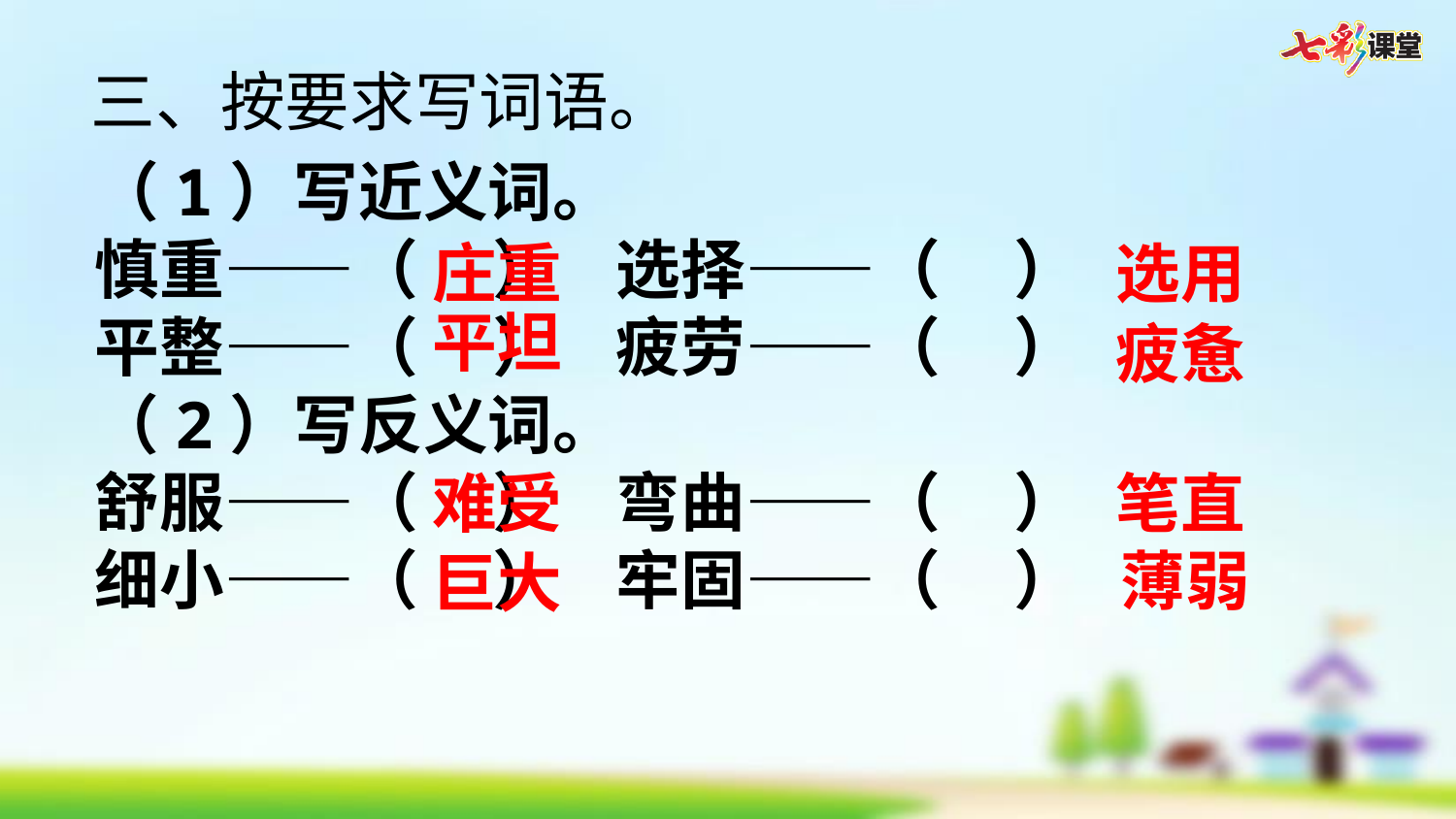

三、按要求写词语。
（1）写近义词。
慎重——（     ）    选择——（     ）
平整——（     ）    疲劳——（     ）
（2）写反义词。
舒服——（     ）    弯曲——（     ）
细小——（     ）    牢固——（     ）
庄重
选用
平坦
疲惫
难受
笔直
薄弱
巨大